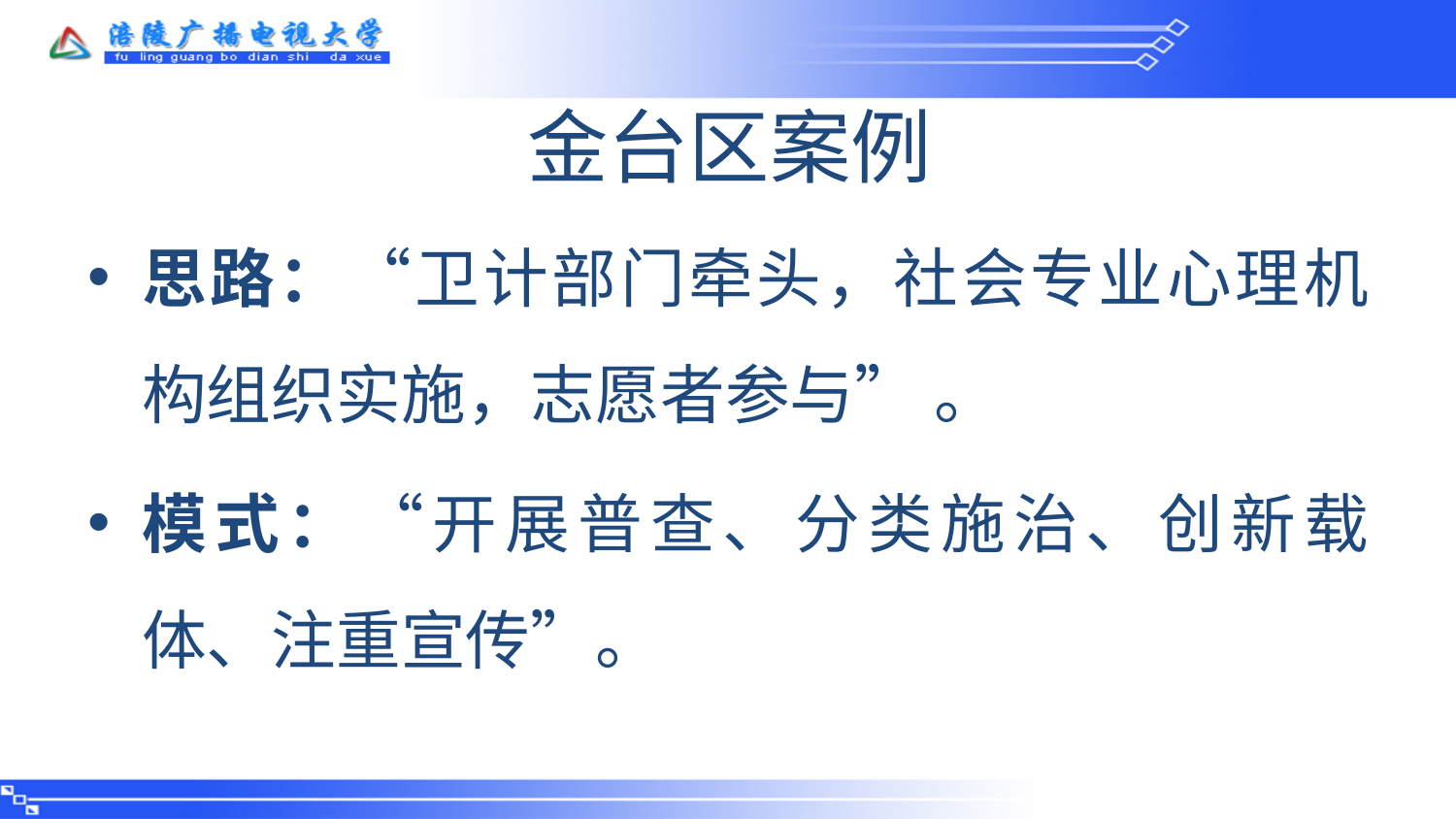

# 金台区案例
思路：“卫计部门牵头，社会专业心理机构组织实施，志愿者参与” 。
模式：“开展普查、分类施治、创新载体、注重宣传”。